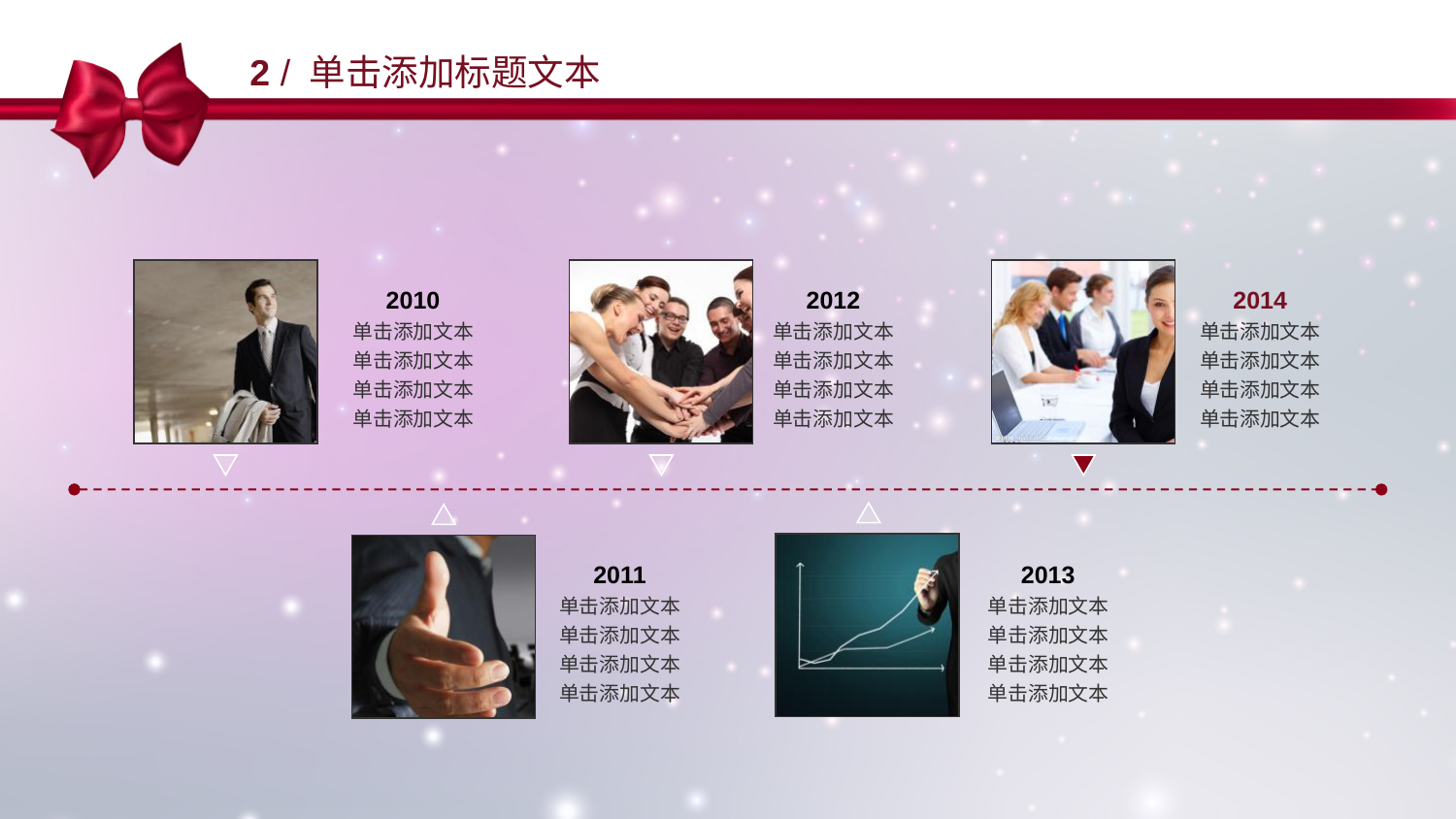

2 / 单击添加标题文本

2010
单击添加文本
单击添加文本
单击添加文本
单击添加文本
2012
单击添加文本
单击添加文本
单击添加文本
单击添加文本
2014
单击添加文本
单击添加文本
单击添加文本
单击添加文本

2011
单击添加文本
单击添加文本
单击添加文本
单击添加文本
2013
单击添加文本
单击添加文本
单击添加文本
单击添加文本